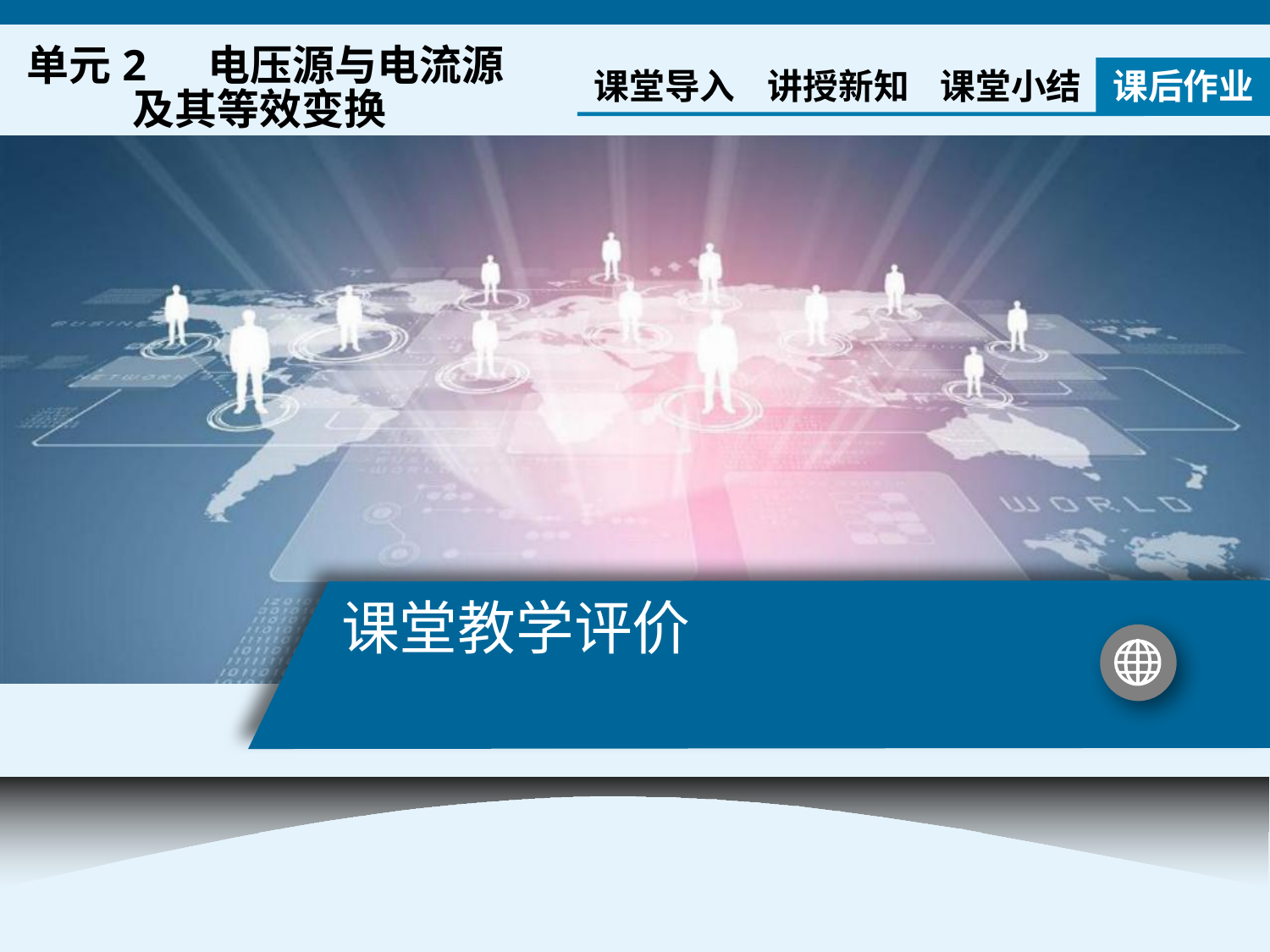

单元2  电压源与电流源
          及其等效变换
课堂导入
讲授新知
课堂小结
课后作业
# 课堂教学评价